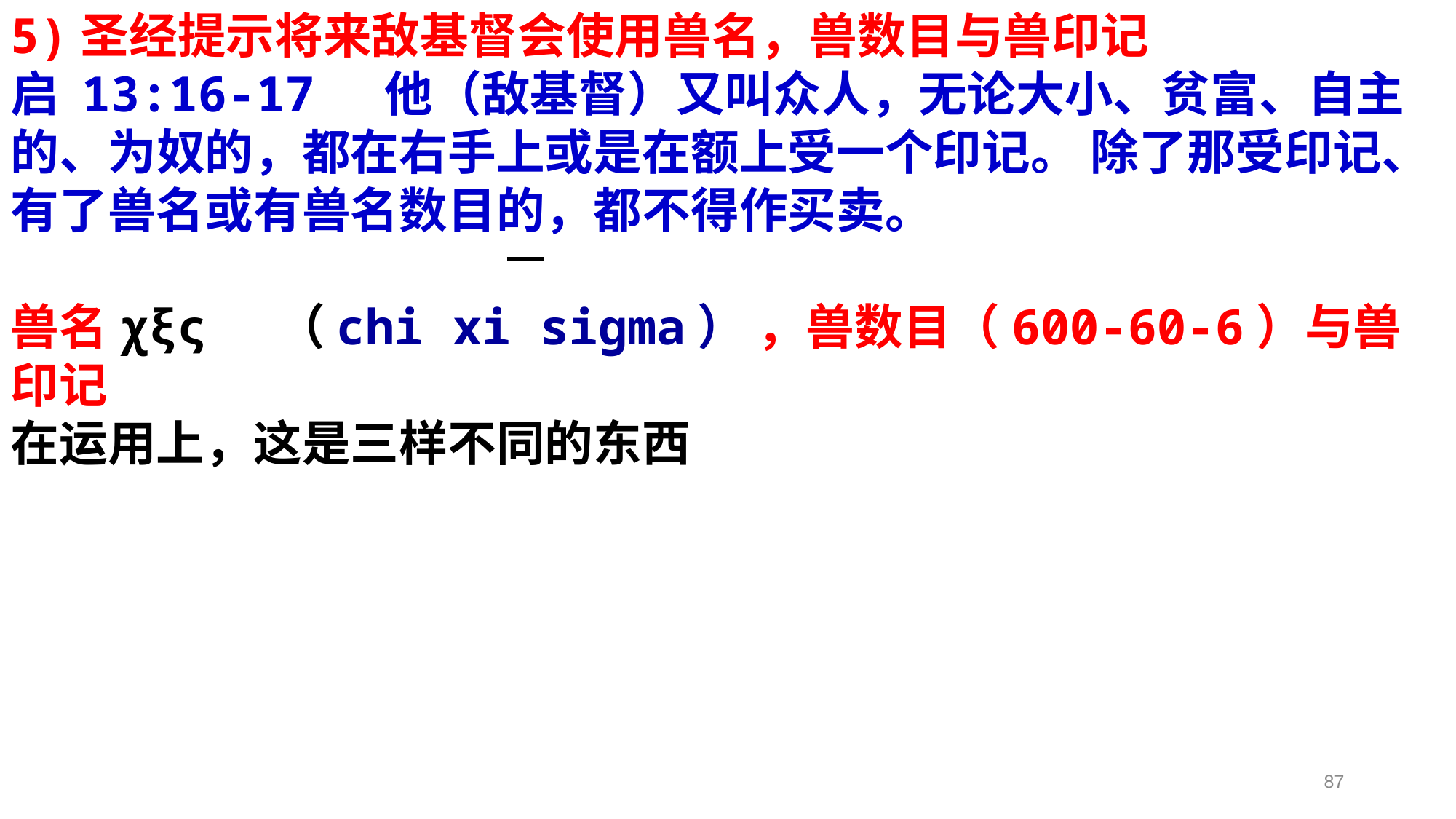

5)圣经提示将来敌基督会使用兽名，兽数目与兽印记
启 13:16-17  他（敌基督）又叫众人，无论大小、贫富、自主的、为奴的，都在右手上或是在额上受一个印记。 除了那受印记、有了兽名或有兽名数目的，都不得作买卖。

兽名χξς  （chi xi sigma） ，兽数目（600-60-6）与兽印记
在运用上，这是三样不同的东西

87